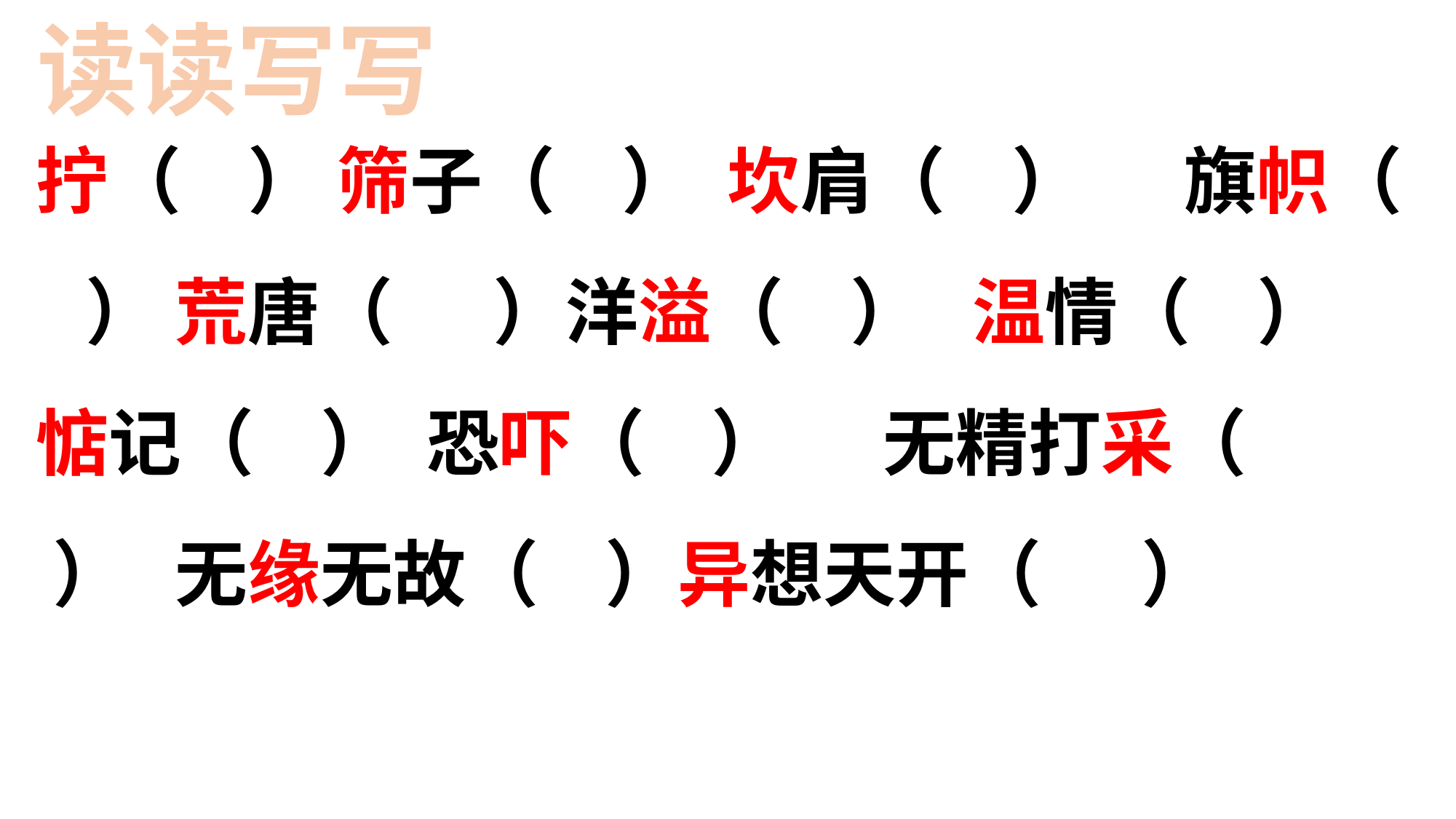

读读写写
拧（    ） 筛子（    ）  坎肩（    ）      旗帜（    ） 荒唐（      ）洋溢（    ）   温情（    ） 惦记（    ）  恐吓（    ）      无精打采（      ）   无缘无故（    ）异想天开（      ）